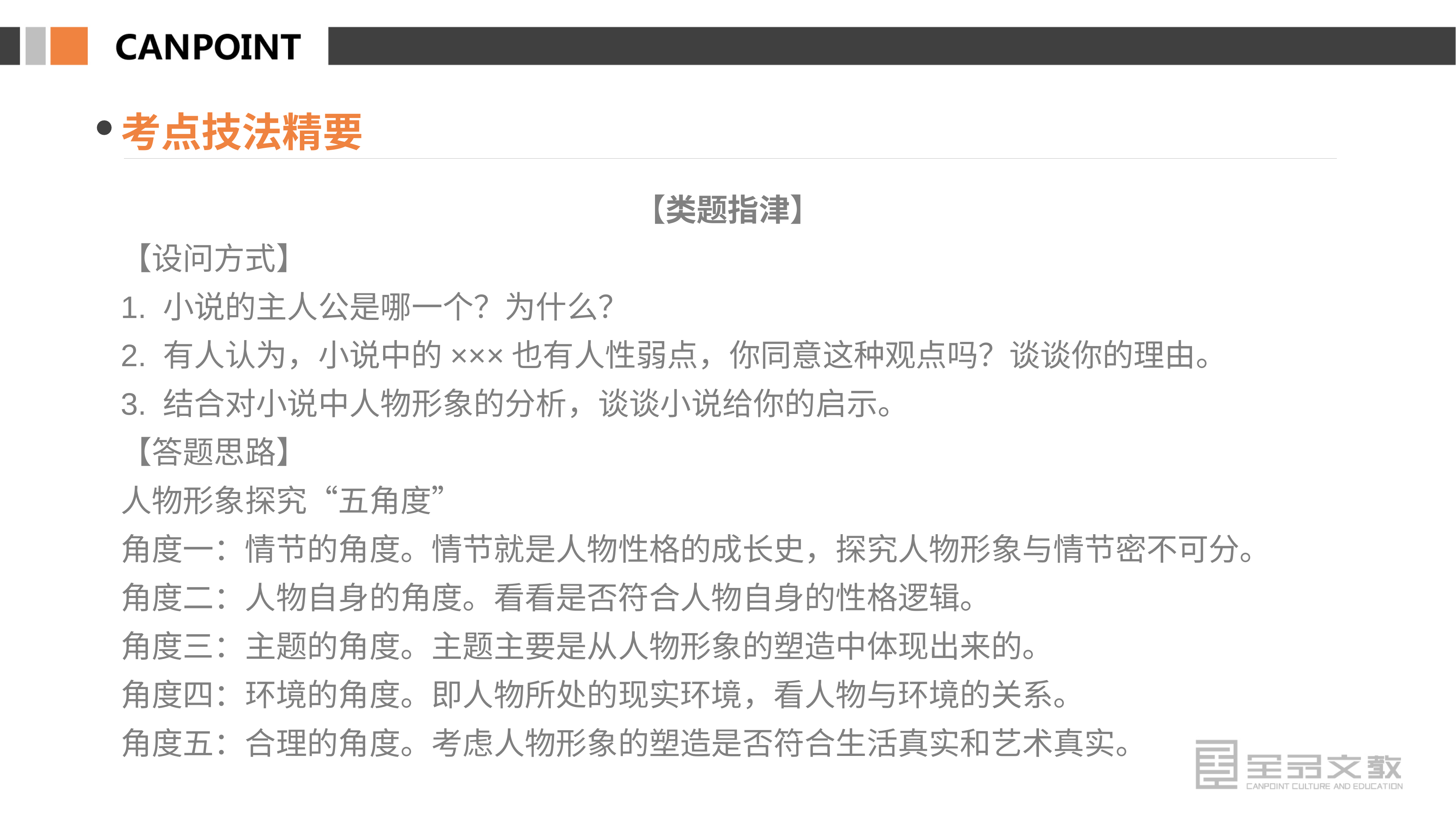

考点技法精要

【类题指津】
【设问方式】
1. 小说的主人公是哪一个？为什么？
2. 有人认为，小说中的×××也有人性弱点，你同意这种观点吗？谈谈你的理由。
3. 结合对小说中人物形象的分析，谈谈小说给你的启示。
【答题思路】
人物形象探究“五角度”
角度一：情节的角度。情节就是人物性格的成长史，探究人物形象与情节密不可分。
角度二：人物自身的角度。看看是否符合人物自身的性格逻辑。
角度三：主题的角度。主题主要是从人物形象的塑造中体现出来的。
角度四：环境的角度。即人物所处的现实环境，看人物与环境的关系。
角度五：合理的角度。考虑人物形象的塑造是否符合生活真实和艺术真实。